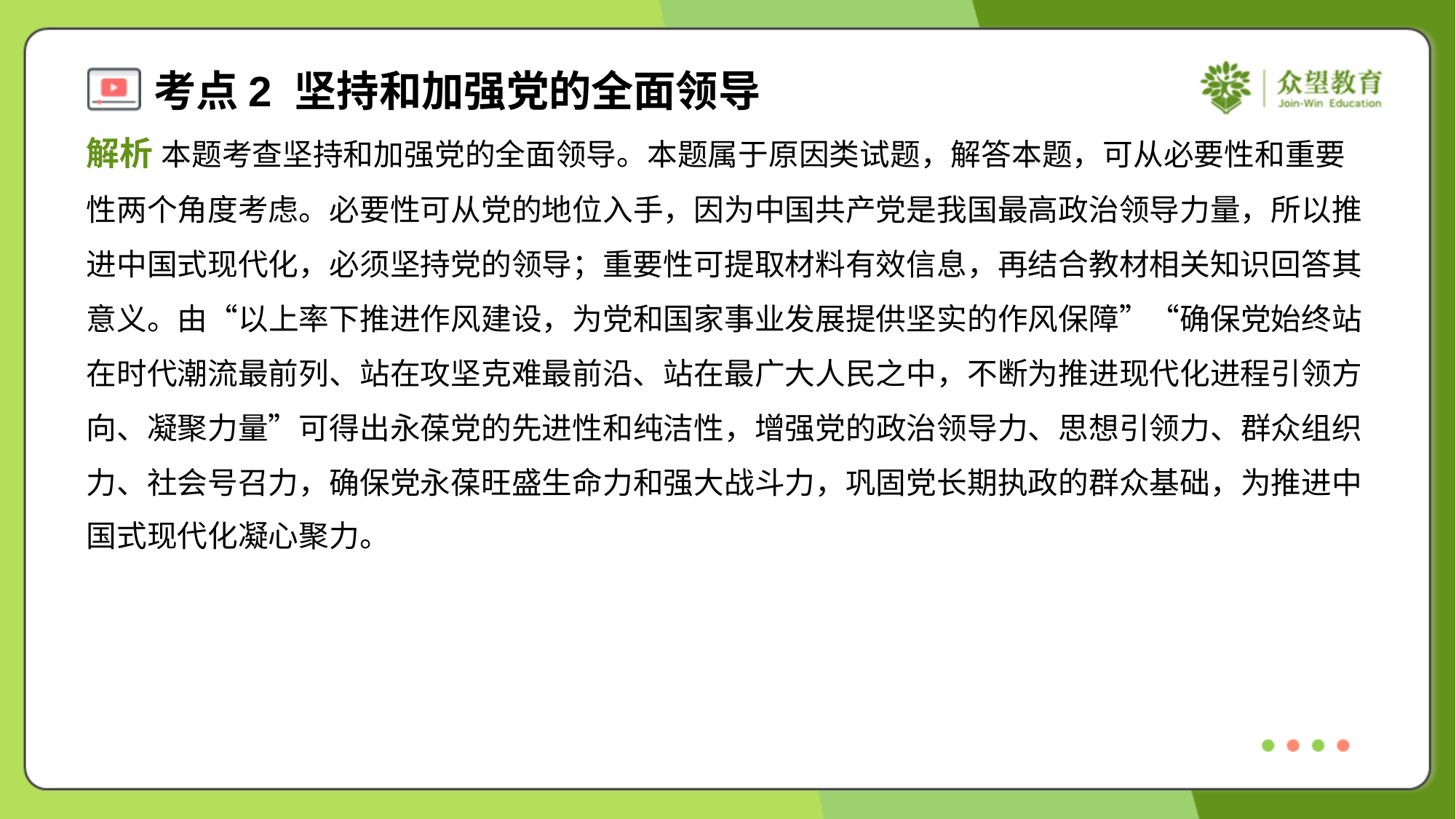

解析 本题考查坚持和加强党的全面领导。本题属于原因类试题，解答本题，可从必要性和重要
性两个角度考虑。必要性可从党的地位入手，因为中国共产党是我国最高政治领导力量，所以推
进中国式现代化，必须坚持党的领导；重要性可提取材料有效信息，再结合教材相关知识回答其
意义。由“以上率下推进作风建设，为党和国家事业发展提供坚实的作风保障”“确保党始终站
在时代潮流最前列、站在攻坚克难最前沿、站在最广大人民之中，不断为推进现代化进程引领方
向、凝聚力量”可得出永葆党的先进性和纯洁性，增强党的政治领导力、思想引领力、群众组织
力、社会号召力，确保党永葆旺盛生命力和强大战斗力，巩固党长期执政的群众基础，为推进中
国式现代化凝心聚力。